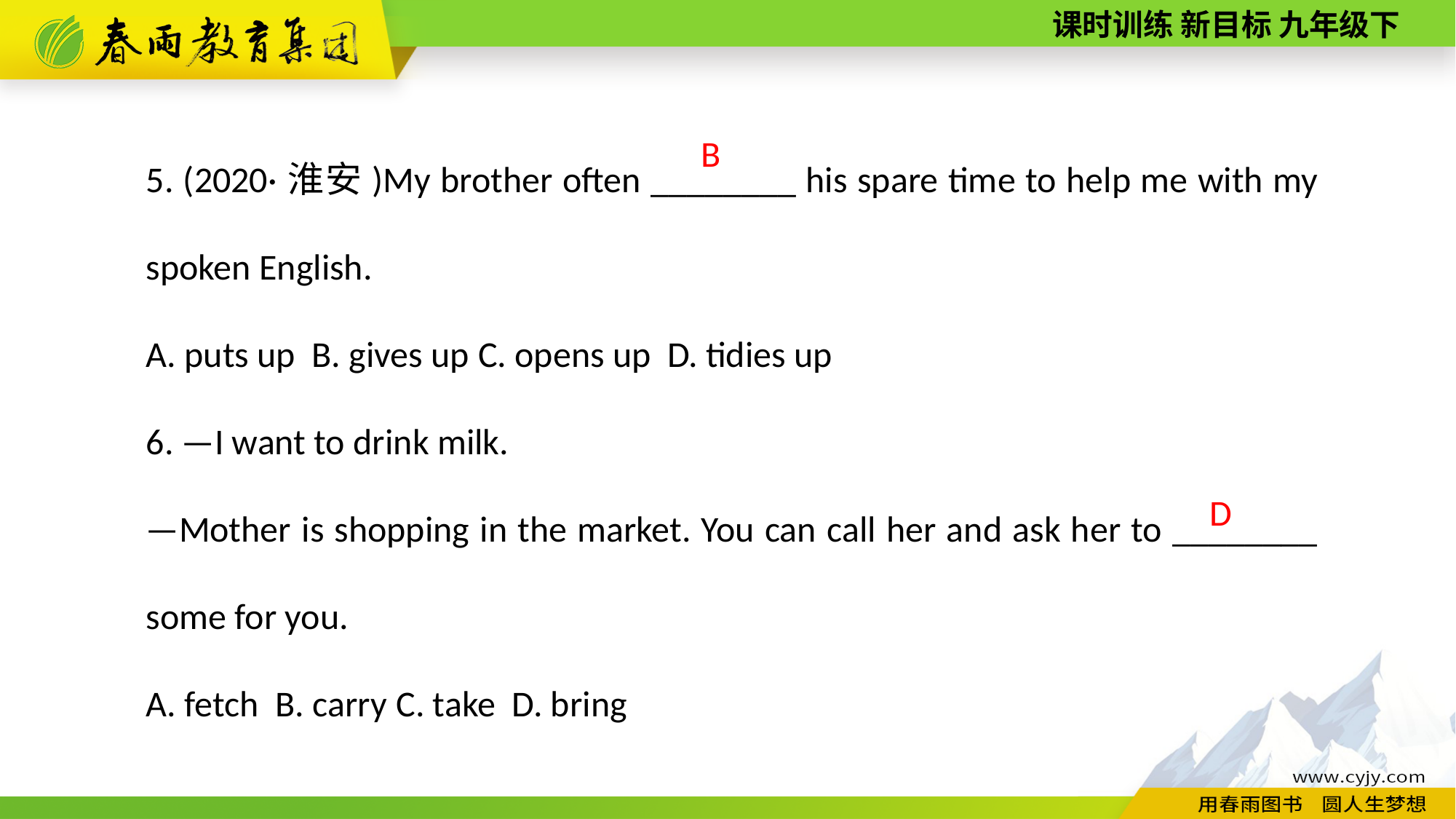

5. (2020·淮安)My brother often ________ his spare time to help me with my spoken English.
A. puts up  B. gives up  C. opens up  D. tidies up
6. —I want to drink milk.
—Mother is shopping in the market. You can call her and ask her to ________ some for you.
A. fetch  B. carry  C. take  D. bring
B
D